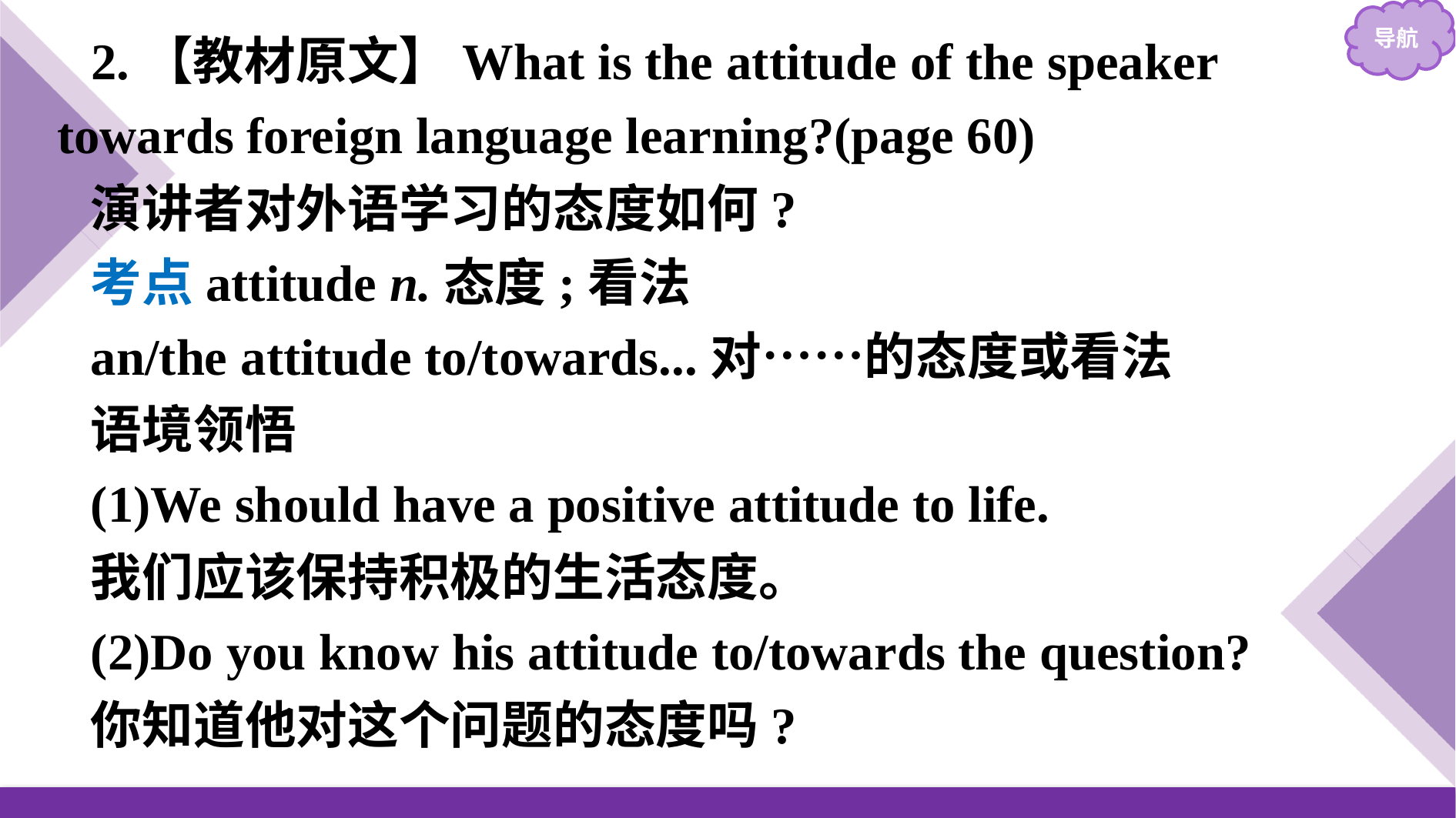

2.【教材原文】What is the attitude of the speaker towards foreign language learning?(page 60)
演讲者对外语学习的态度如何?
考点attitude n.态度;看法
an/the attitude to/towards...对……的态度或看法
语境领悟
(1)We should have a positive attitude to life.
我们应该保持积极的生活态度。
(2)Do you know his attitude to/towards the question?
你知道他对这个问题的态度吗?